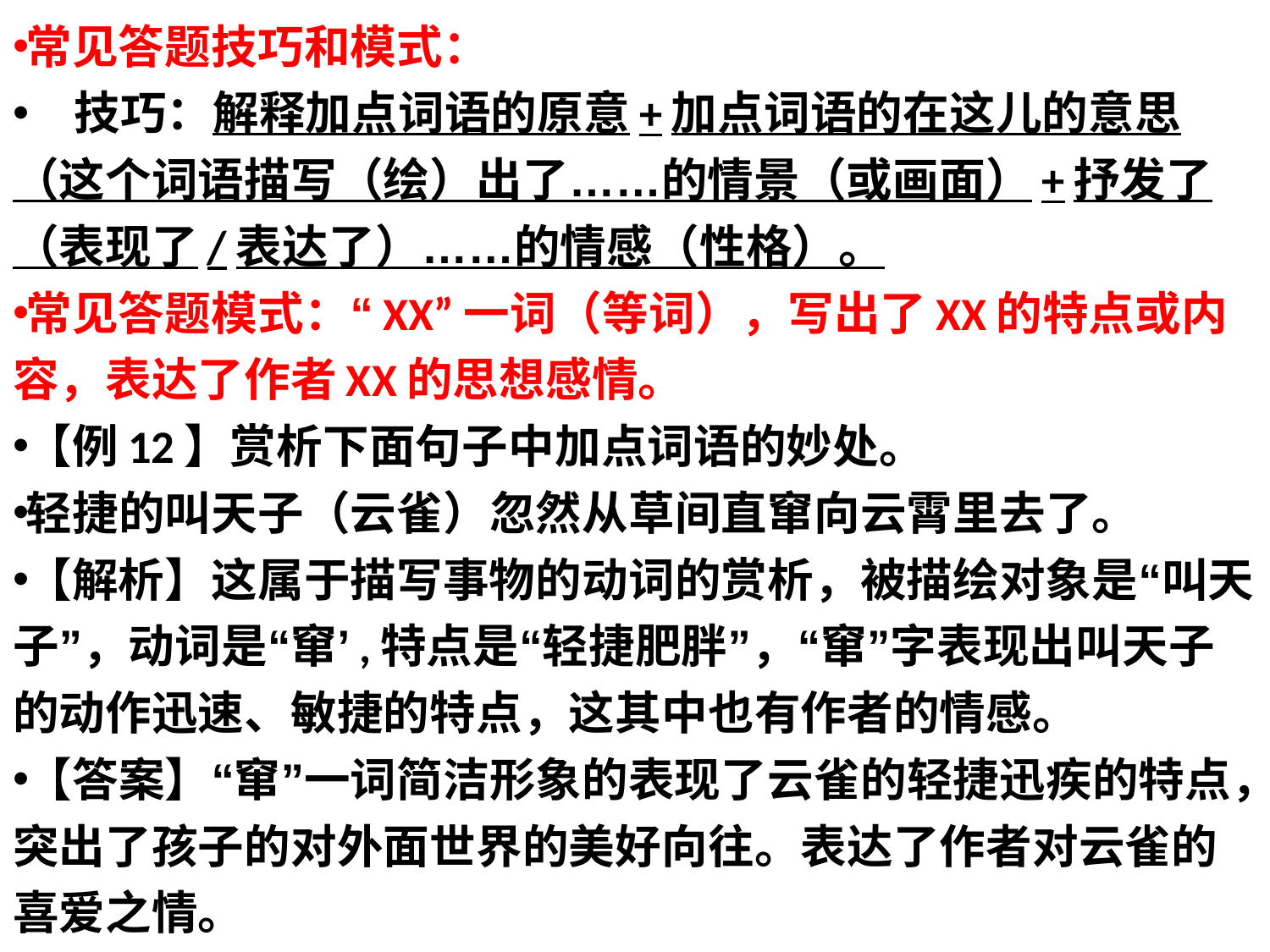

常见答题技巧和模式：
   技巧：解释加点词语的原意+加点词语的在这儿的意思（这个词语描写（绘）出了……的情景（或画面）+抒发了（表现了/表达了）……的情感（性格）。
常见答题模式：“XX”一词（等词），写出了XX的特点或内容，表达了作者XX的思想感情。
【例12】赏析下面句子中加点词语的妙处。
轻捷的叫天子（云雀）忽然从草间直窜向云霄里去了。
【解析】这属于描写事物的动词的赏析，被描绘对象是“叫天子”，动词是“窜’,特点是“轻捷肥胖”，“窜”字表现出叫天子的动作迅速、敏捷的特点，这其中也有作者的情感。
【答案】“窜”一词简洁形象的表现了云雀的轻捷迅疾的特点，突出了孩子的对外面世界的美好向往。表达了作者对云雀的喜爱之情。

#